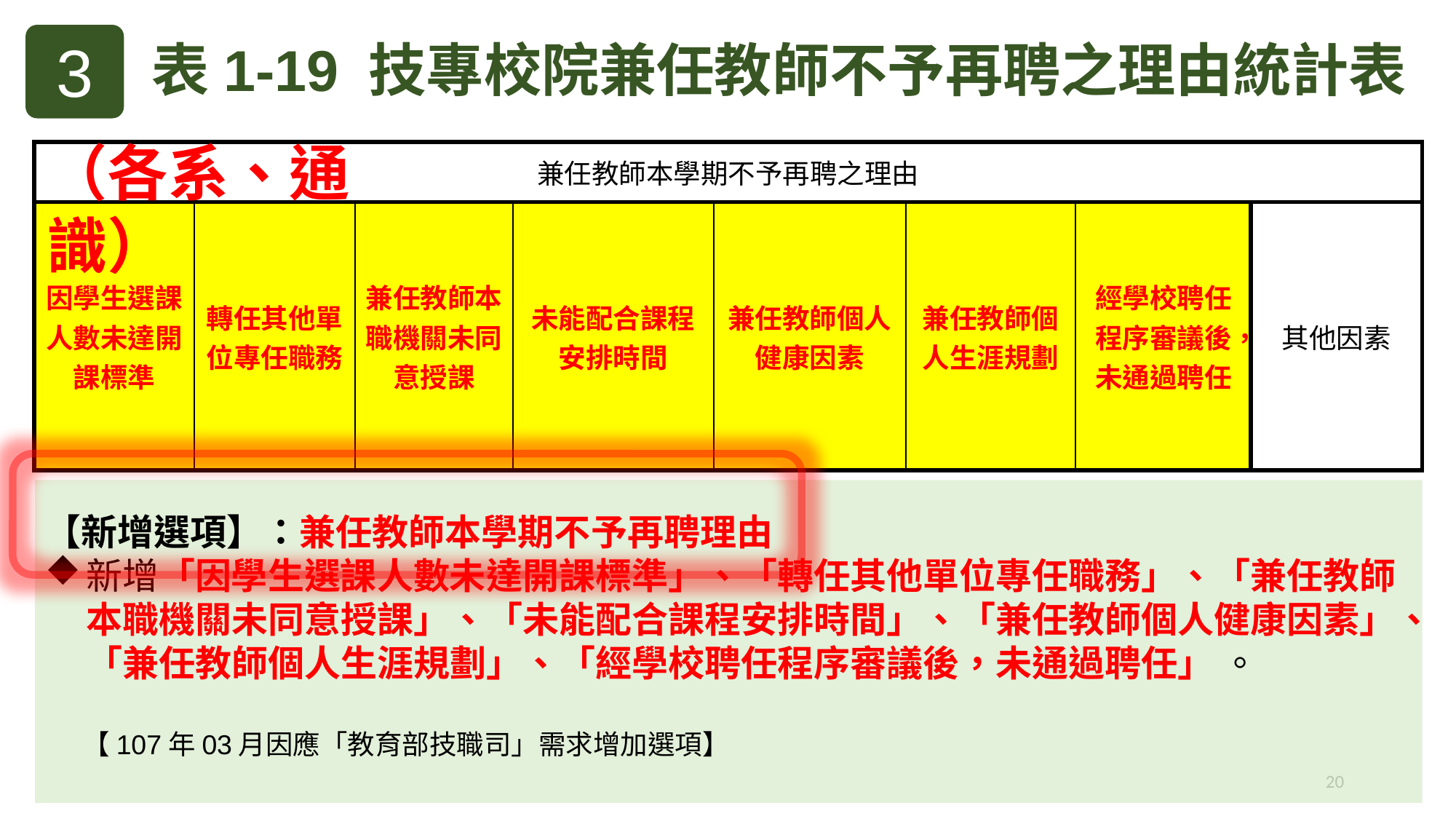

3

表1-19 技專校院兼任教師不予再聘之理由統計表
（各系、通識）
| 兼任教師本學期不予再聘之理由 |  |  |  |  |  |  |  |
| --- | --- | --- | --- | --- | --- | --- | --- |
| 因學生選課人數未達開課標準 | 轉任其他單位專任職務 | 兼任教師本職機關未同意授課 | 未能配合課程安排時間 | 兼任教師個人健康因素 | 兼任教師個人生涯規劃 | 經學校聘任程序審議後，未通過聘任 | 其他因素 |

【新增選項】：兼任教師本學期不予再聘理由
新增「因學生選課人數未達開課標準」、「轉任其他單位專任職務」、「兼任教師本職機關未同意授課」、「未能配合課程安排時間」、「兼任教師個人健康因素」、「兼任教師個人生涯規劃」、「經學校聘任程序審議後，未通過聘任」 。

     【107年03月因應「教育部技職司」需求增加選項】
20